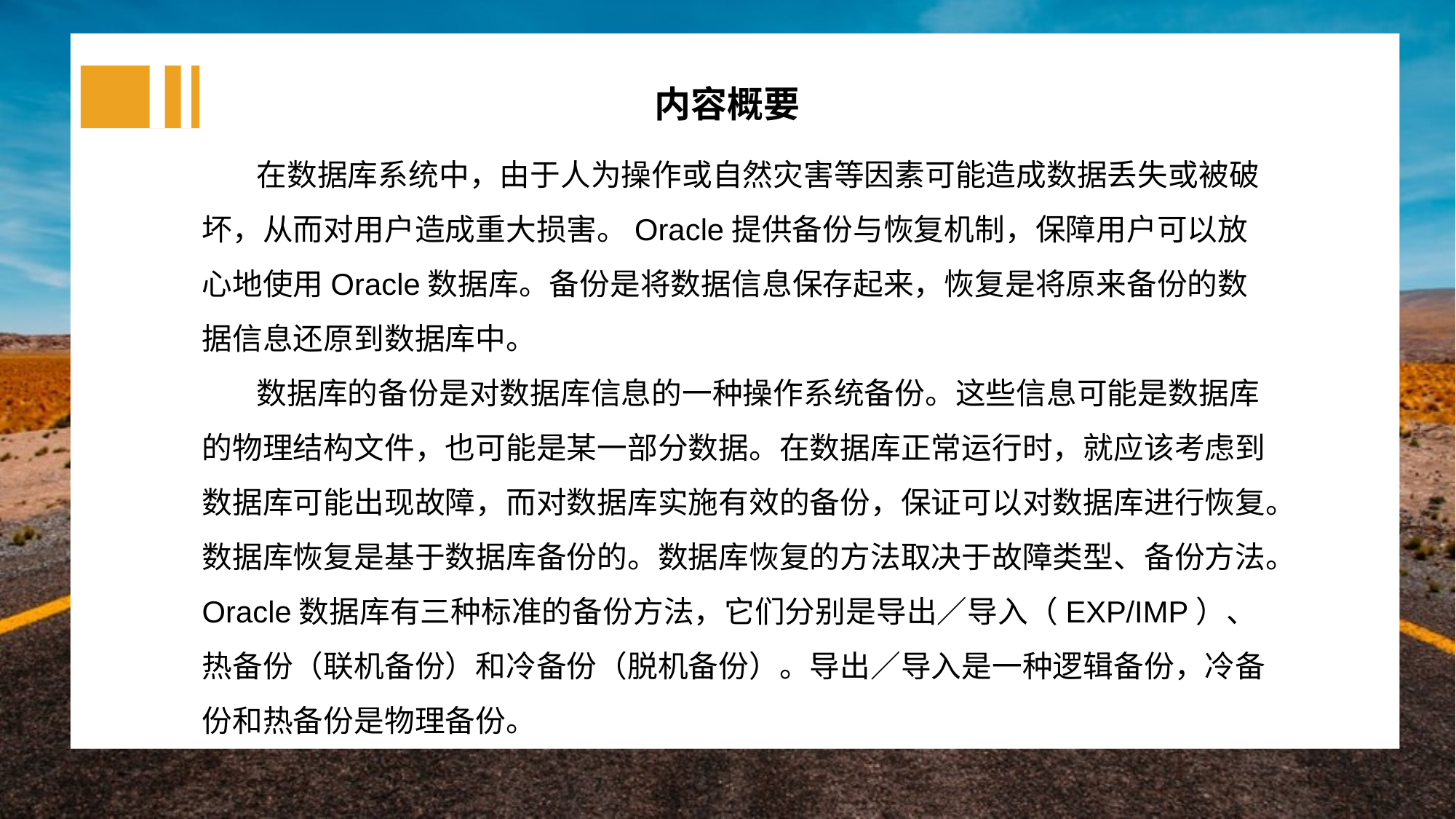

内容概要
在数据库系统中，由于人为操作或自然灾害等因素可能造成数据丢失或被破坏，从而对用户造成重大损害。Oracle提供备份与恢复机制，保障用户可以放心地使用Oracle数据库。备份是将数据信息保存起来，恢复是将原来备份的数据信息还原到数据库中。
数据库的备份是对数据库信息的一种操作系统备份。这些信息可能是数据库的物理结构文件，也可能是某一部分数据。在数据库正常运行时，就应该考虑到数据库可能出现故障，而对数据库实施有效的备份，保证可以对数据库进行恢复。数据库恢复是基于数据库备份的。数据库恢复的方法取决于故障类型、备份方法。Oracle数据库有三种标准的备份方法，它们分别是导出／导入（EXP/IMP）、热备份（联机备份）和冷备份（脱机备份）。导出／导入是一种逻辑备份，冷备份和热备份是物理备份。